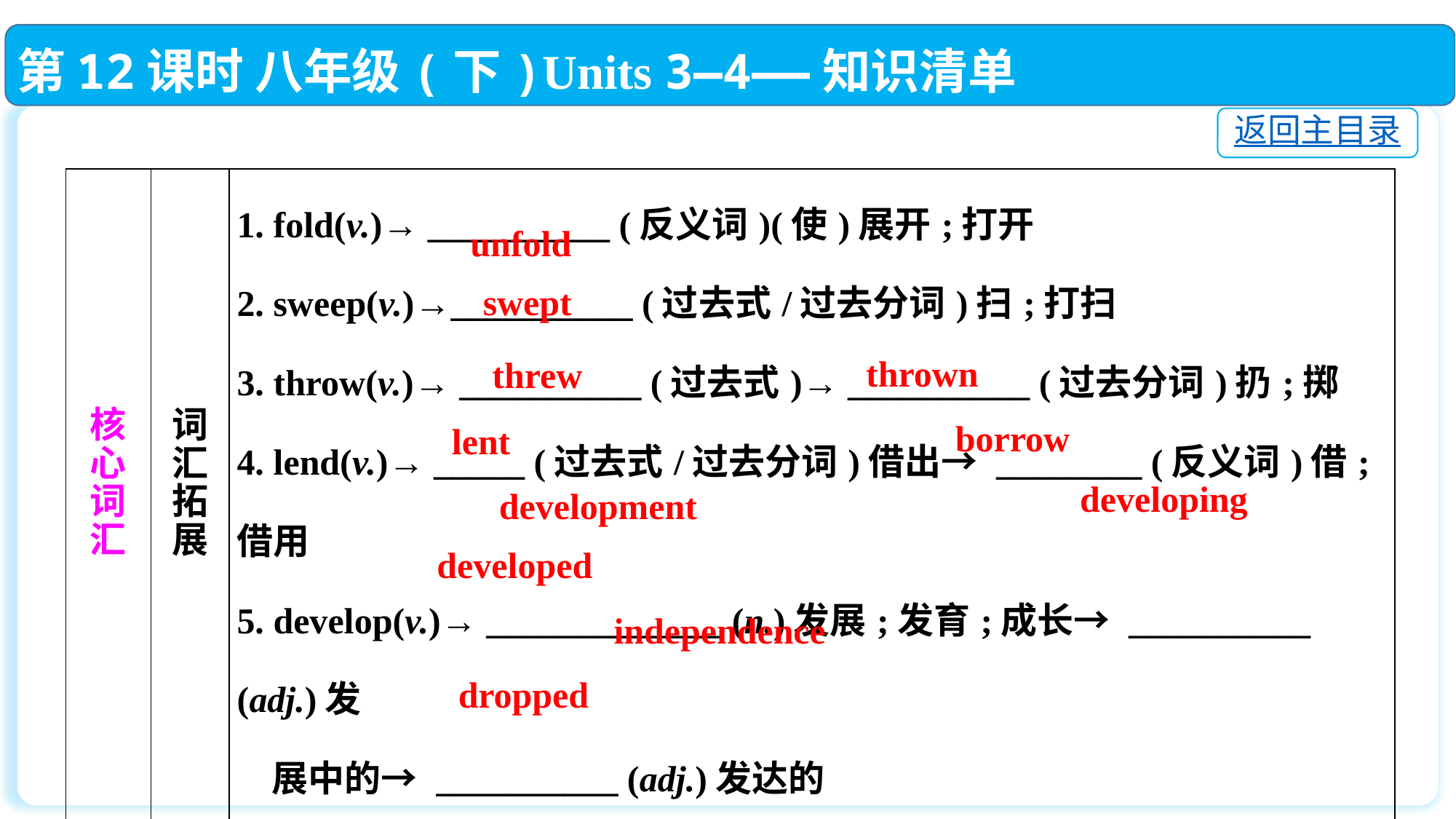

第12课时 八年级(下)Units 3—4——知识清单

返回主目录
| 核 心 词 汇 | 词 汇 拓 展 | 1. fold(v.)→ \_\_\_\_\_\_\_\_\_\_ (反义词)(使)展开;打开 2. sweep(v.)→\_\_\_\_\_\_\_\_\_\_ (过去式/过去分词)扫;打扫 3. throw(v.)→ \_\_\_\_\_\_\_\_\_\_ (过去式)→ \_\_\_\_\_\_\_\_\_\_ (过去分词)扔;掷 4. lend(v.)→ \_\_\_\_\_ (过去式/过去分词)借出→ \_\_\_\_\_\_\_\_ (反义词)借;借用 5. develop(v.)→ \_\_\_\_\_\_\_\_\_\_\_\_\_ (n.)发展;发育;成长→ \_\_\_\_\_\_\_\_\_\_ (adj.)发 展中的→ \_\_\_\_\_\_\_\_\_\_ (adj.)发达的 6. independent(adj.) → \_\_\_\_\_\_\_\_\_\_\_\_\_ (n.)独立 7. drop(v.)→ \_\_\_\_\_\_\_\_\_\_ (过去式/过去分词)落下;掉下 |
| --- | --- | --- |
unfold

 swept
thrown
threw

borrow
lent
developing
development
developed
independence
dropped